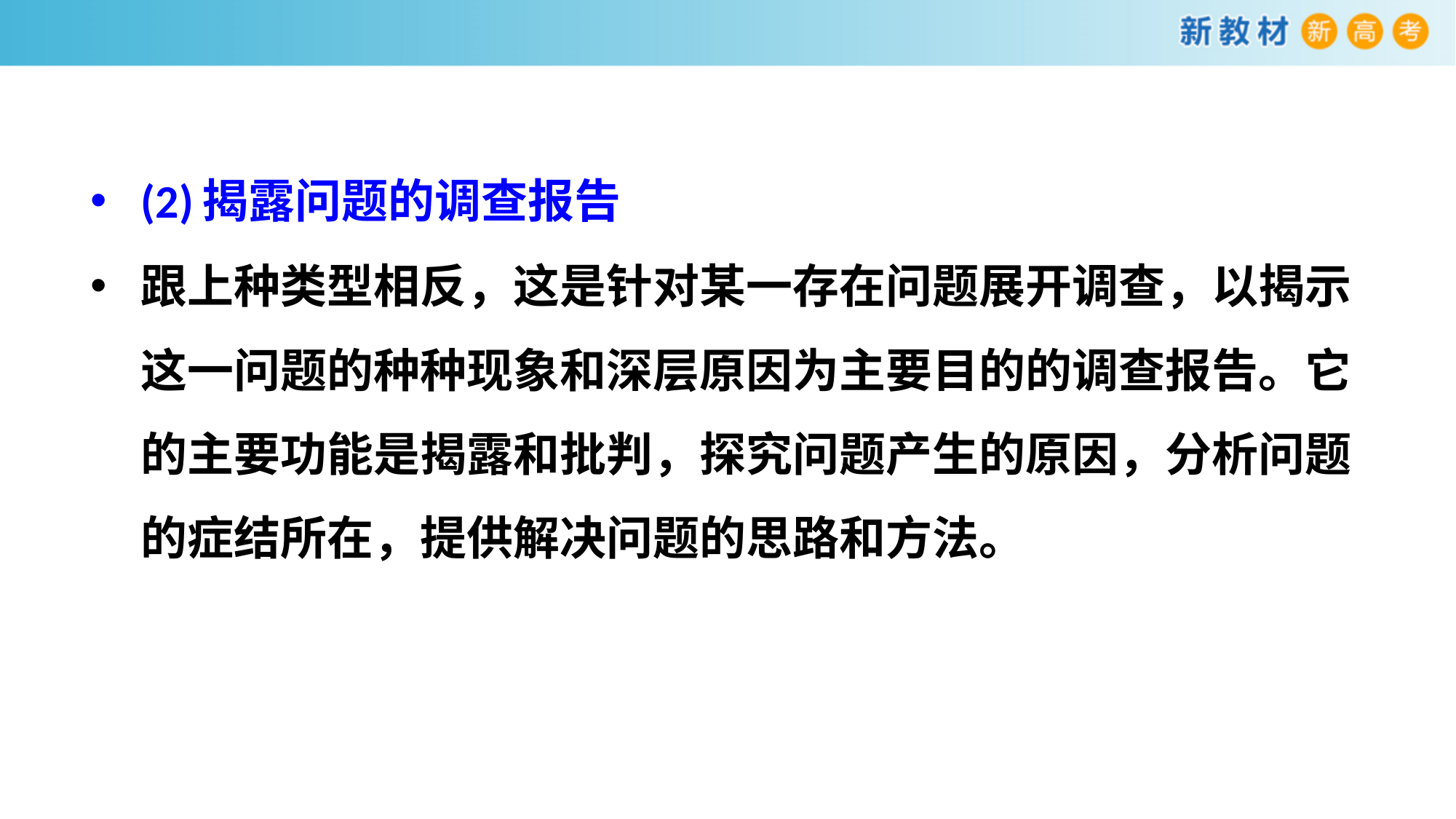

(2)揭露问题的调查报告
跟上种类型相反，这是针对某一存在问题展开调查，以揭示这一问题的种种现象和深层原因为主要目的的调查报告。它的主要功能是揭露和批判，探究问题产生的原因，分析问题的症结所在，提供解决问题的思路和方法。